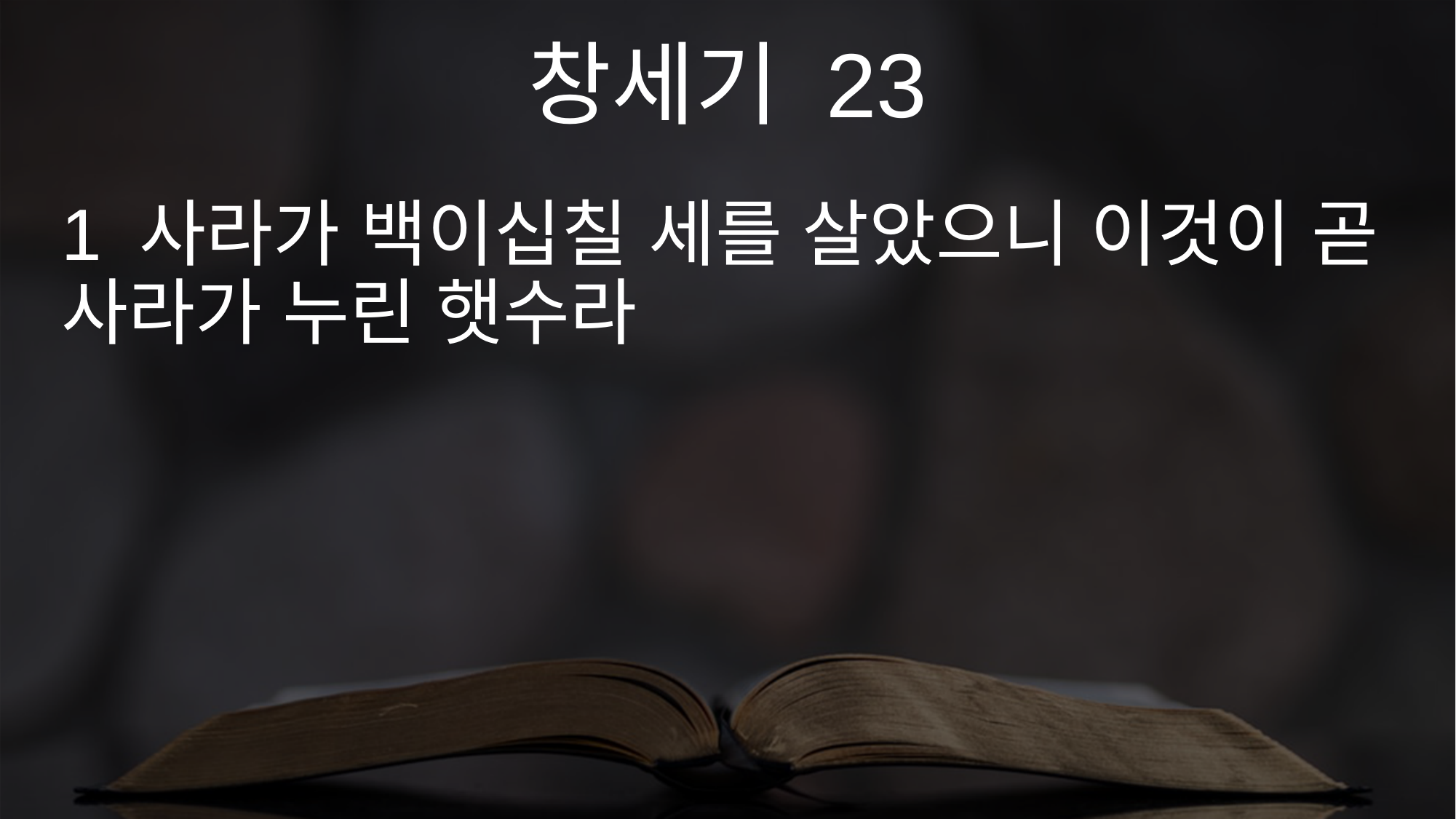

창세기 23
1 사라가 백이십칠 세를 살았으니 이것이 곧 사라가 누린 햇수라